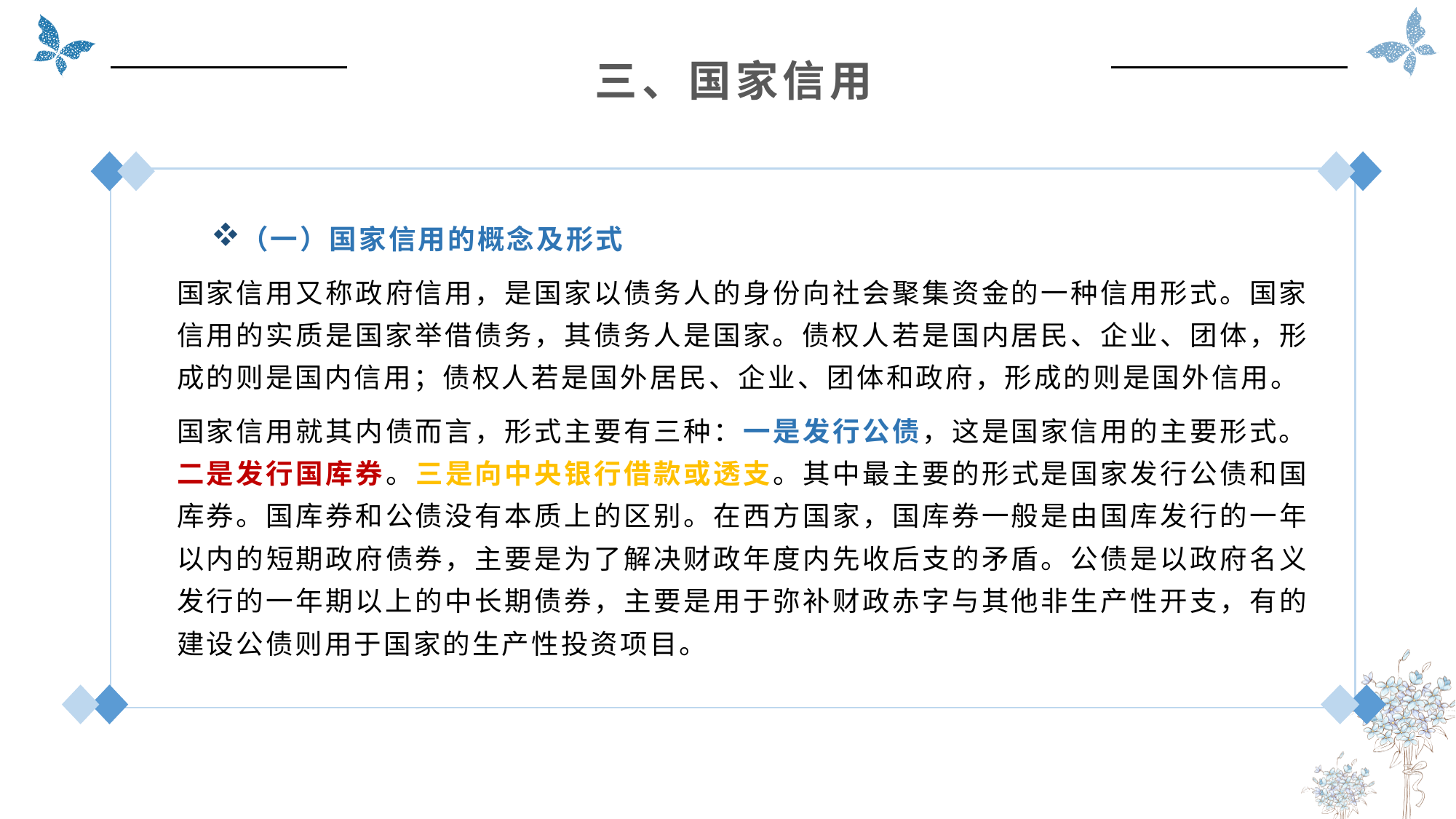

三、国家信用

（一）国家信用的概念及形式
国家信用又称政府信用，是国家以债务人的身份向社会聚集资金的一种信用形式。国家信用的实质是国家举借债务，其债务人是国家。债权人若是国内居民、企业、团体，形成的则是国内信用；债权人若是国外居民、企业、团体和政府，形成的则是国外信用。
国家信用就其内债而言，形式主要有三种：一是发行公债，这是国家信用的主要形式。二是发行国库券。三是向中央银行借款或透支。其中最主要的形式是国家发行公债和国库券。国库券和公债没有本质上的区别。在西方国家，国库券一般是由国库发行的一年以内的短期政府债券，主要是为了解决财政年度内先收后支的矛盾。公债是以政府名义发行的一年期以上的中长期债券，主要是用于弥补财政赤字与其他非生产性开支，有的建设公债则用于国家的生产性投资项目。